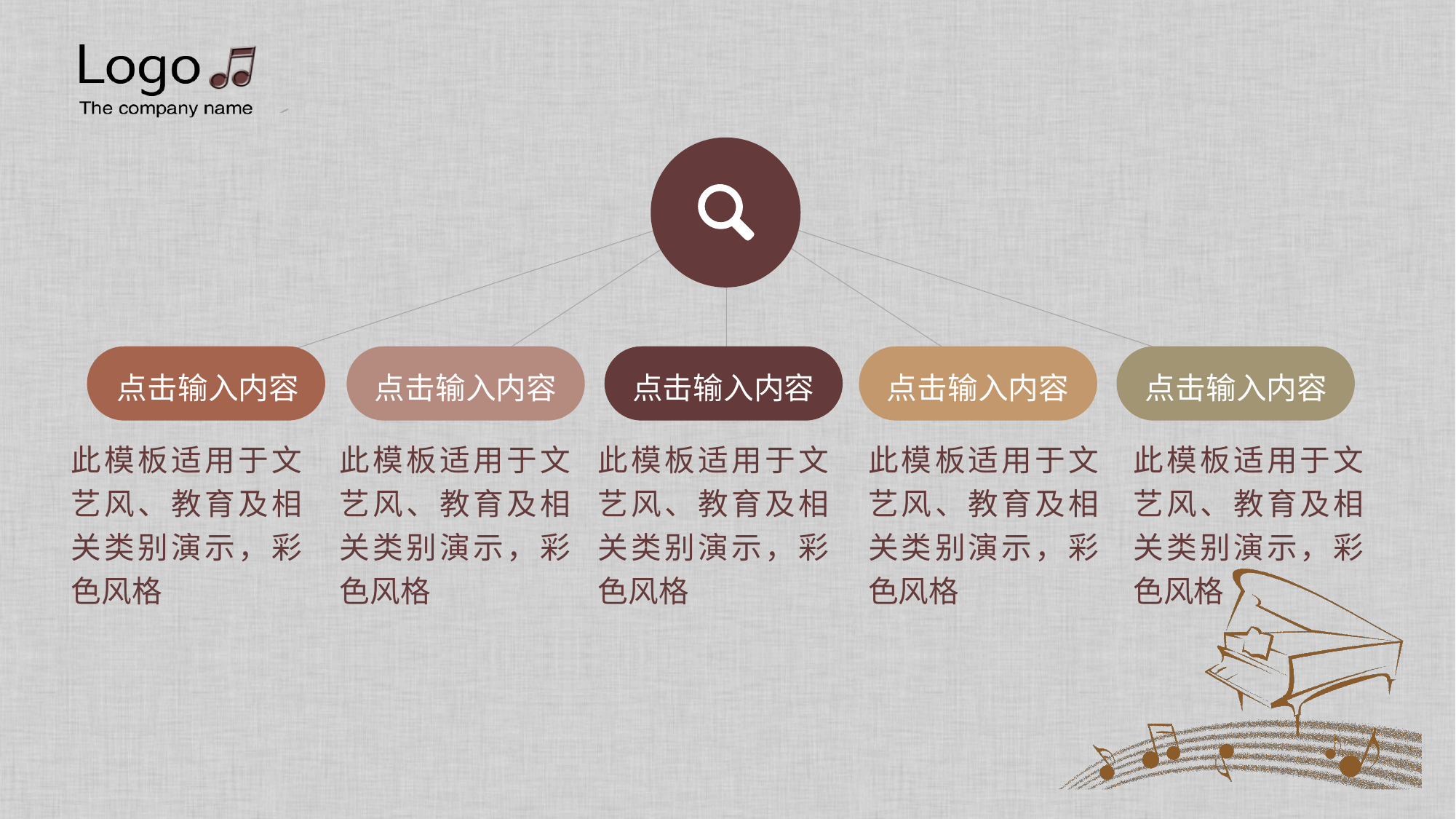

点击输入内容
点击输入内容
点击输入内容
点击输入内容
点击输入内容
此模板适用于文艺风、教育及相关类别演示，彩色风格
此模板适用于文艺风、教育及相关类别演示，彩色风格
此模板适用于文艺风、教育及相关类别演示，彩色风格
此模板适用于文艺风、教育及相关类别演示，彩色风格
此模板适用于文艺风、教育及相关类别演示，彩色风格